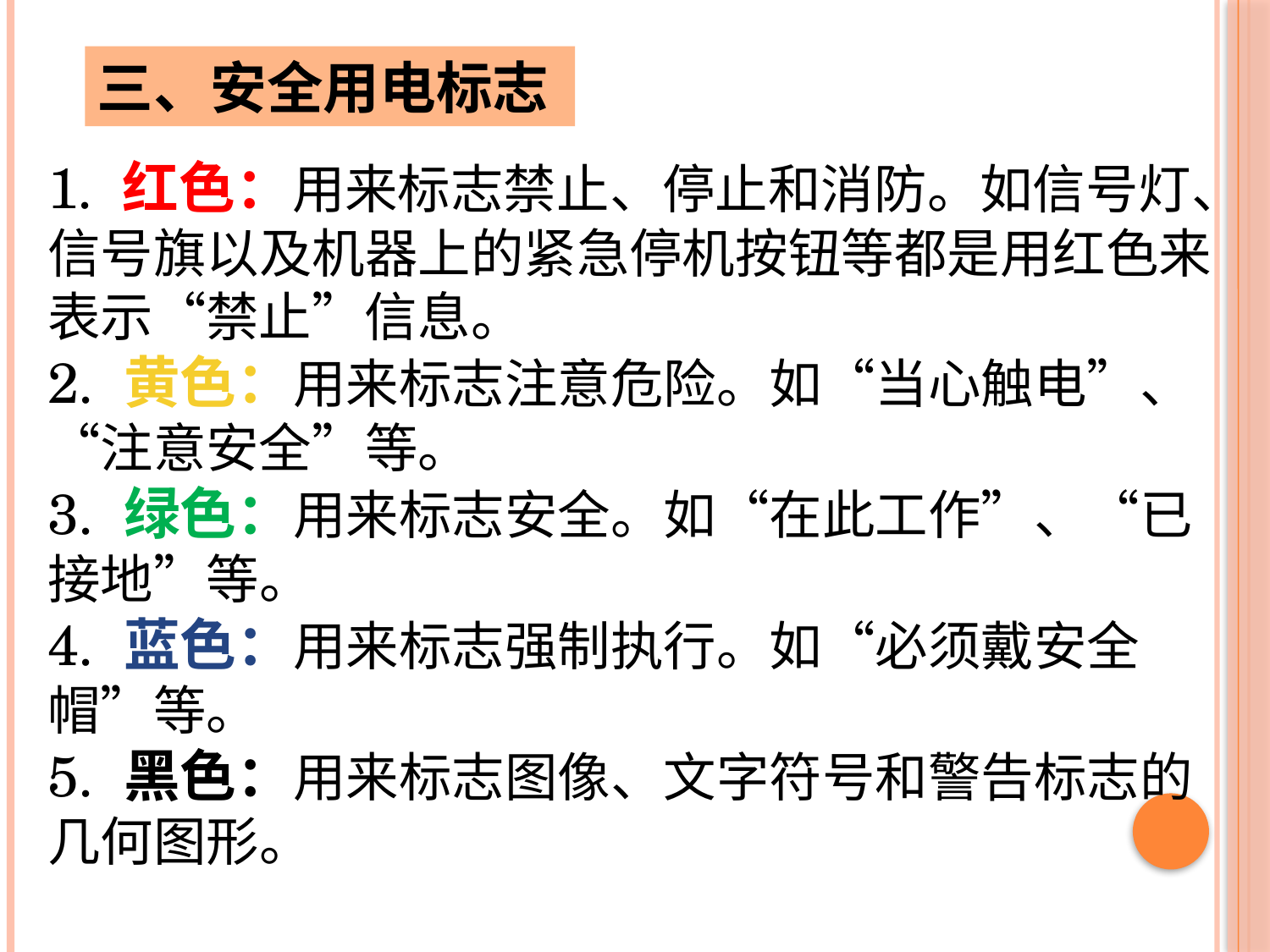

三、安全用电标志
1. 红色：用来标志禁止、停止和消防。如信号灯、信号旗以及机器上的紧急停机按钮等都是用红色来表示“禁止”信息。
2. 黄色：用来标志注意危险。如“当心触电”、“注意安全”等。
3. 绿色：用来标志安全。如“在此工作”、“已接地”等。
4. 蓝色：用来标志强制执行。如“必须戴安全帽”等。
5. 黑色：用来标志图像、文字符号和警告标志的几何图形。